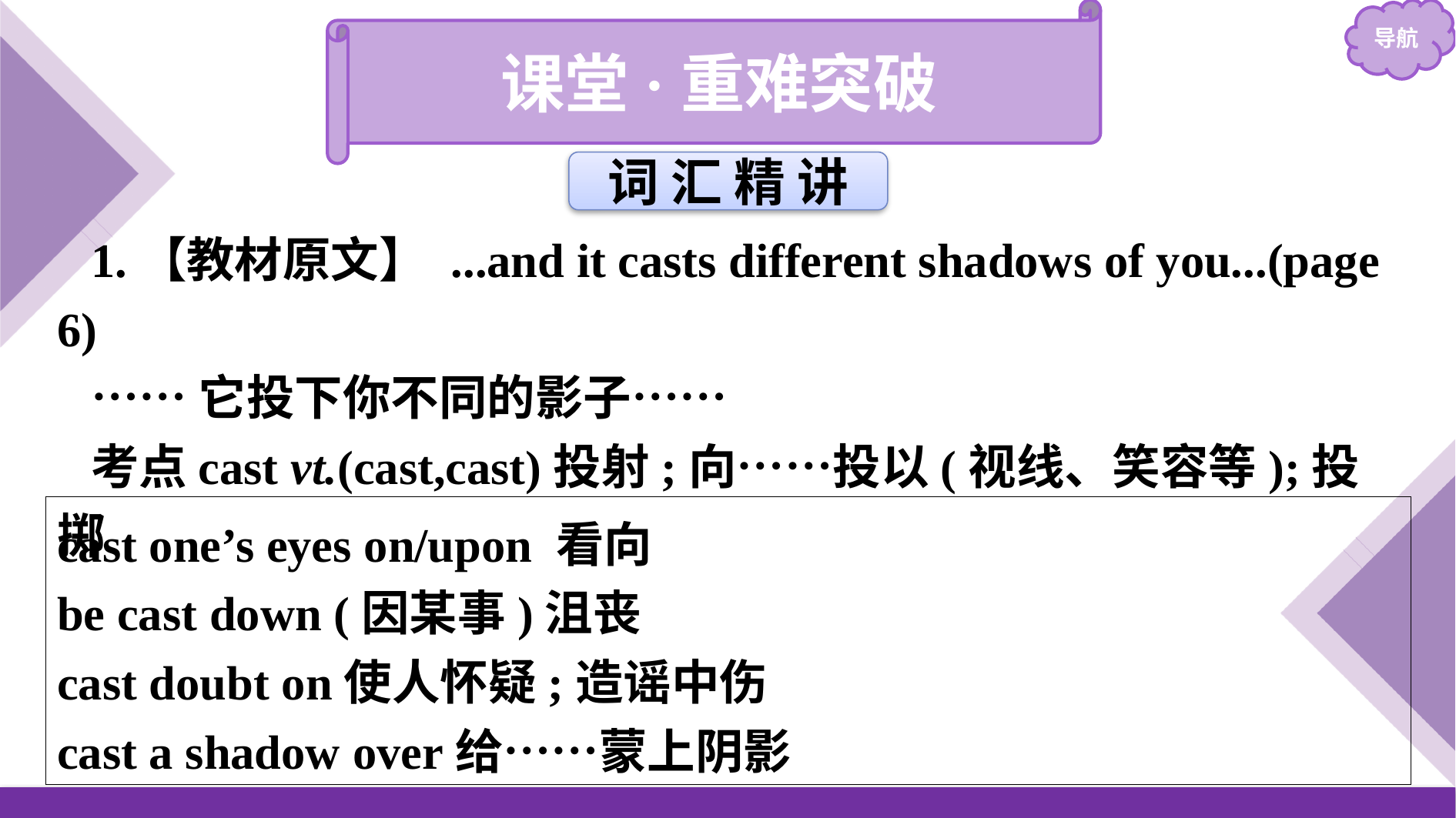

课堂·重难突破
词 汇 精 讲
1.【教材原文】 ...and it casts different shadows of you...(page 6)
……它投下你不同的影子……
考点cast vt.(cast,cast)投射;向……投以(视线、笑容等);投掷
cast one’s eyes on/upon 看向
be cast down (因某事)沮丧
cast doubt on使人怀疑;造谣中伤
cast a shadow over给……蒙上阴影